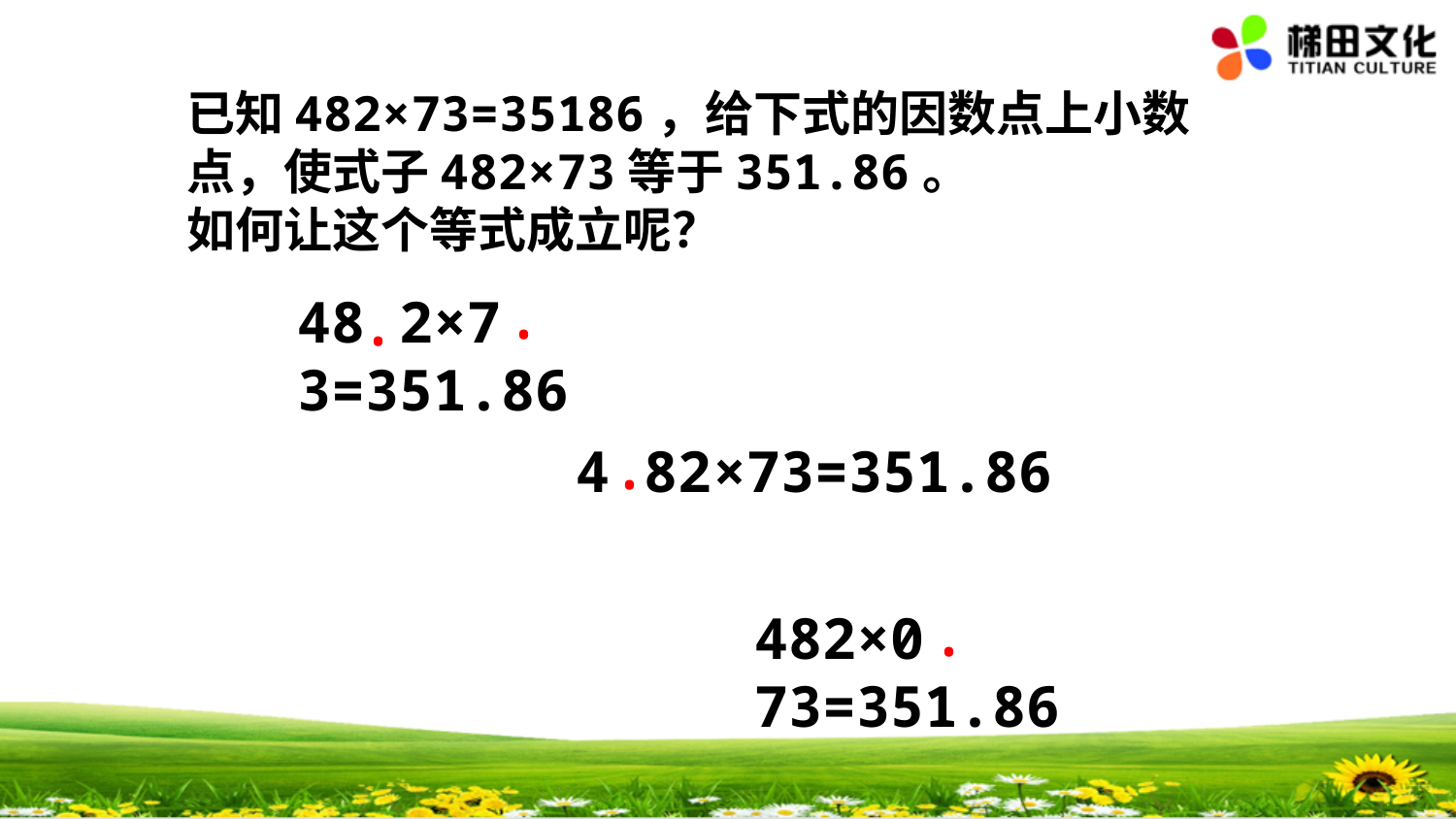

已知482×73=35186，给下式的因数点上小数点，使式子482×73等于351.86。
如何让这个等式成立呢？
.
.
48 2×7 3=351.86
.
4 82×73=351.86
.
482×0 73=351.86